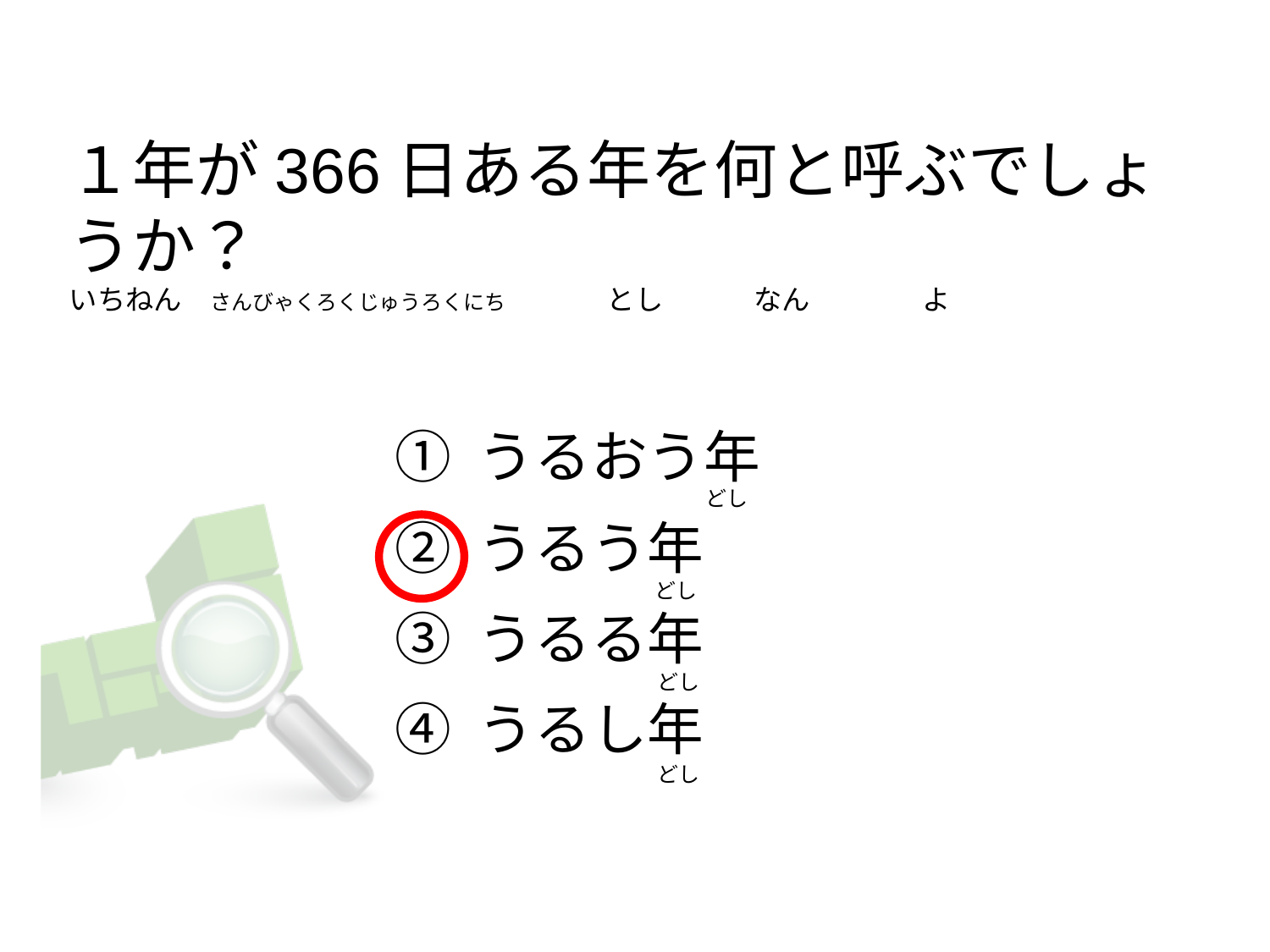

# １年が366日ある年を何と呼ぶでしょうか？ いちねん　さんびゃくろくじゅうろくにち　       　とし　　　 なん　　　　よ
① うるおう年
② うるう年
③ うるる年
④ うるし年
　　　　　　どし

　　　　　　どし
　　　　　　どし
　　　　　　どし